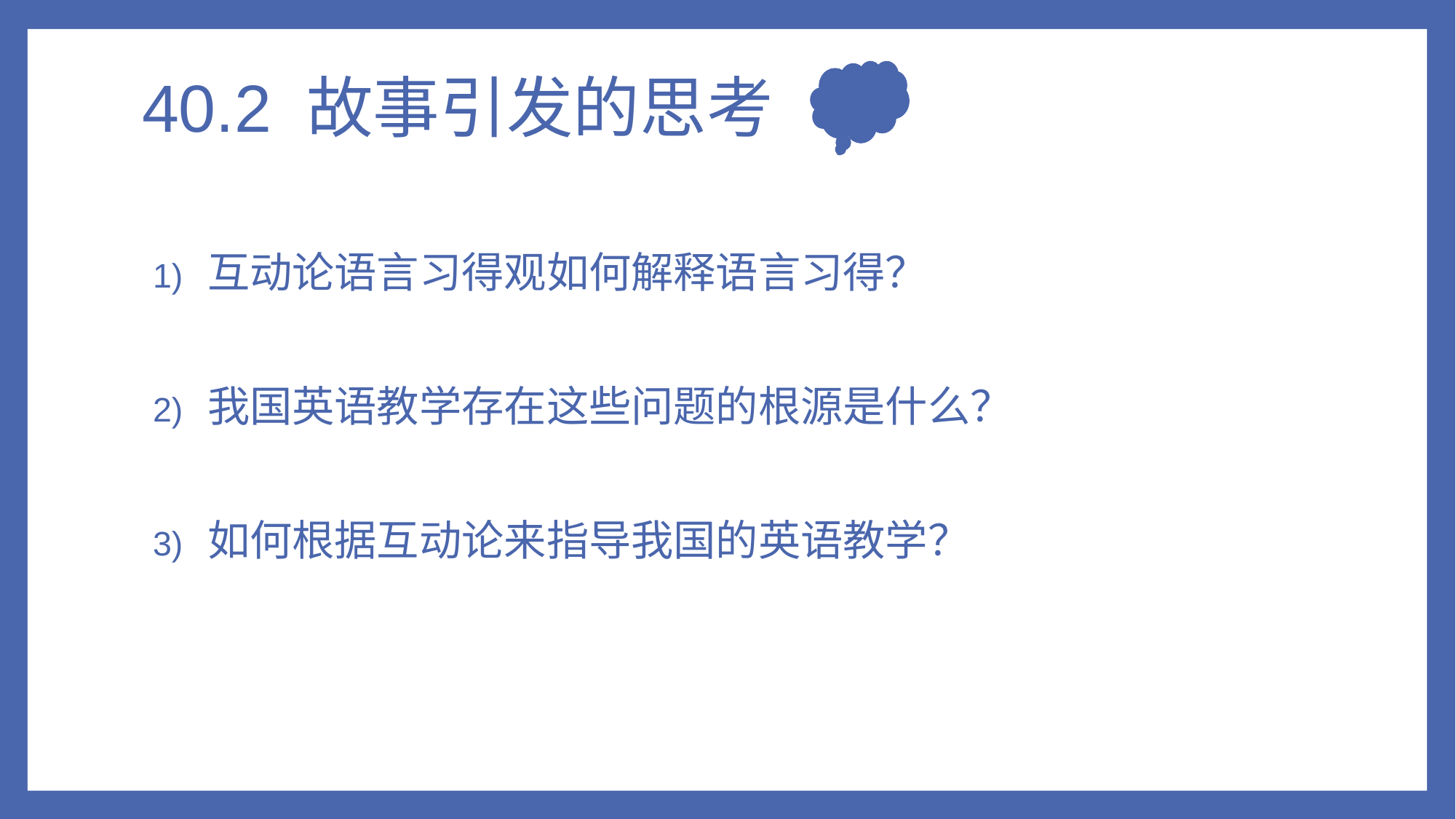

# 40.2 故事引发的思考

互动论语言习得观如何解释语言习得？

我国英语教学存在这些问题的根源是什么？

如何根据互动论来指导我国的英语教学？